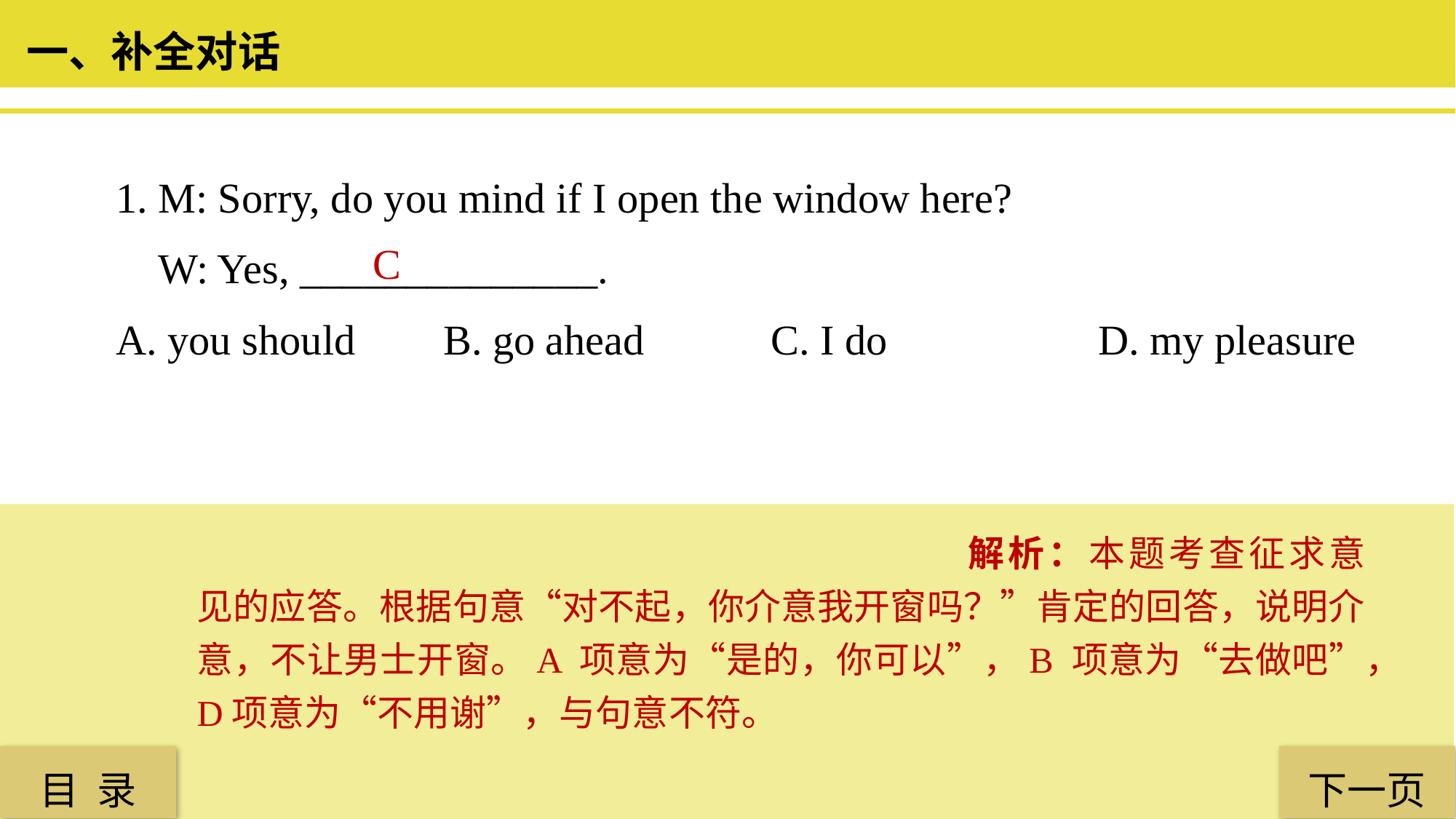

一、补全对话
1. M: Sorry, do you mind if I open the window here?
    W: Yes, ______________.
A. you should 	B. go ahead 		C. I do 		D. my pleasure
 C
解析：本题考查征求意见的应答。根据句意“对不起，你介意我开窗吗？”肯定的回答，说明介意，不让男士开窗。A 项意为“是的，你可以”，B 项意为“去做吧”，D项意为“不用谢”，与句意不符。